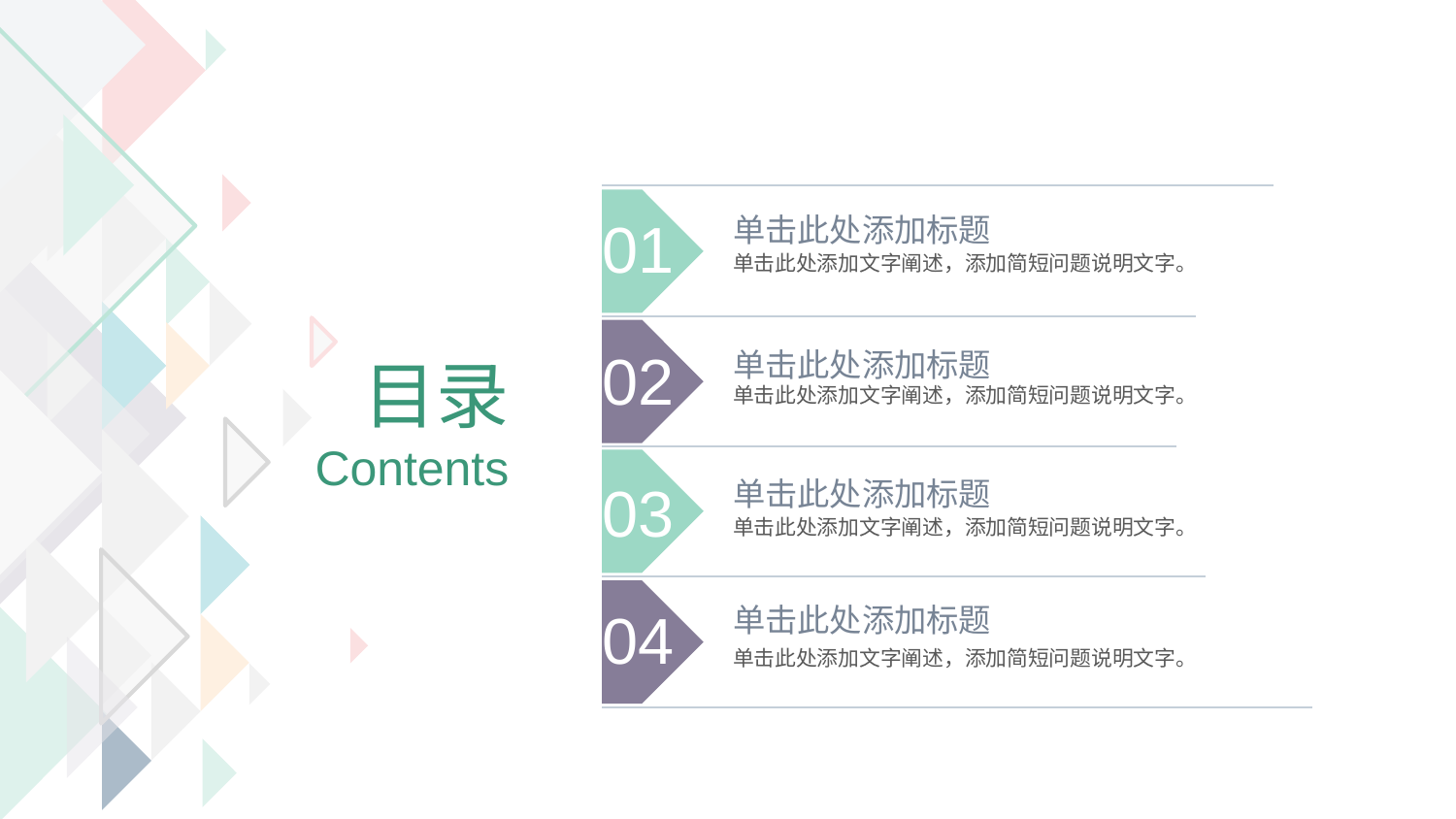

01
单击此处添加标题
单击此处添加文字阐述，添加简短问题说明文字。

02
单击此处添加标题
单击此处添加文字阐述，添加简短问题说明文字。
目录
Contents

03
单击此处添加标题
单击此处添加文字阐述，添加简短问题说明文字。

04
单击此处添加标题
单击此处添加文字阐述，添加简短问题说明文字。